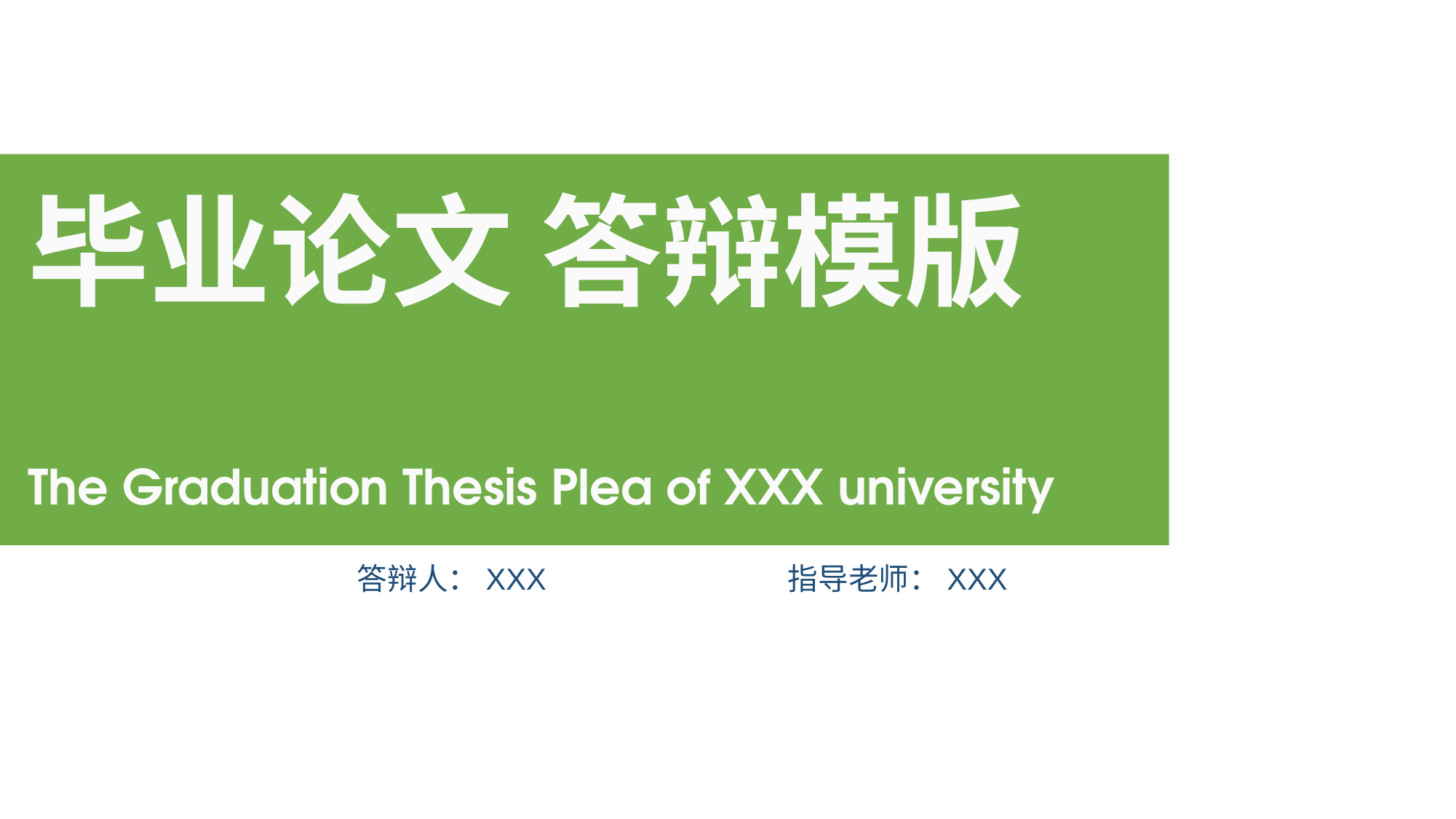

毕业论文 答辩模版
The Graduation Thesis Plea of XXX university
答辩人：XXX
指导老师：XXX